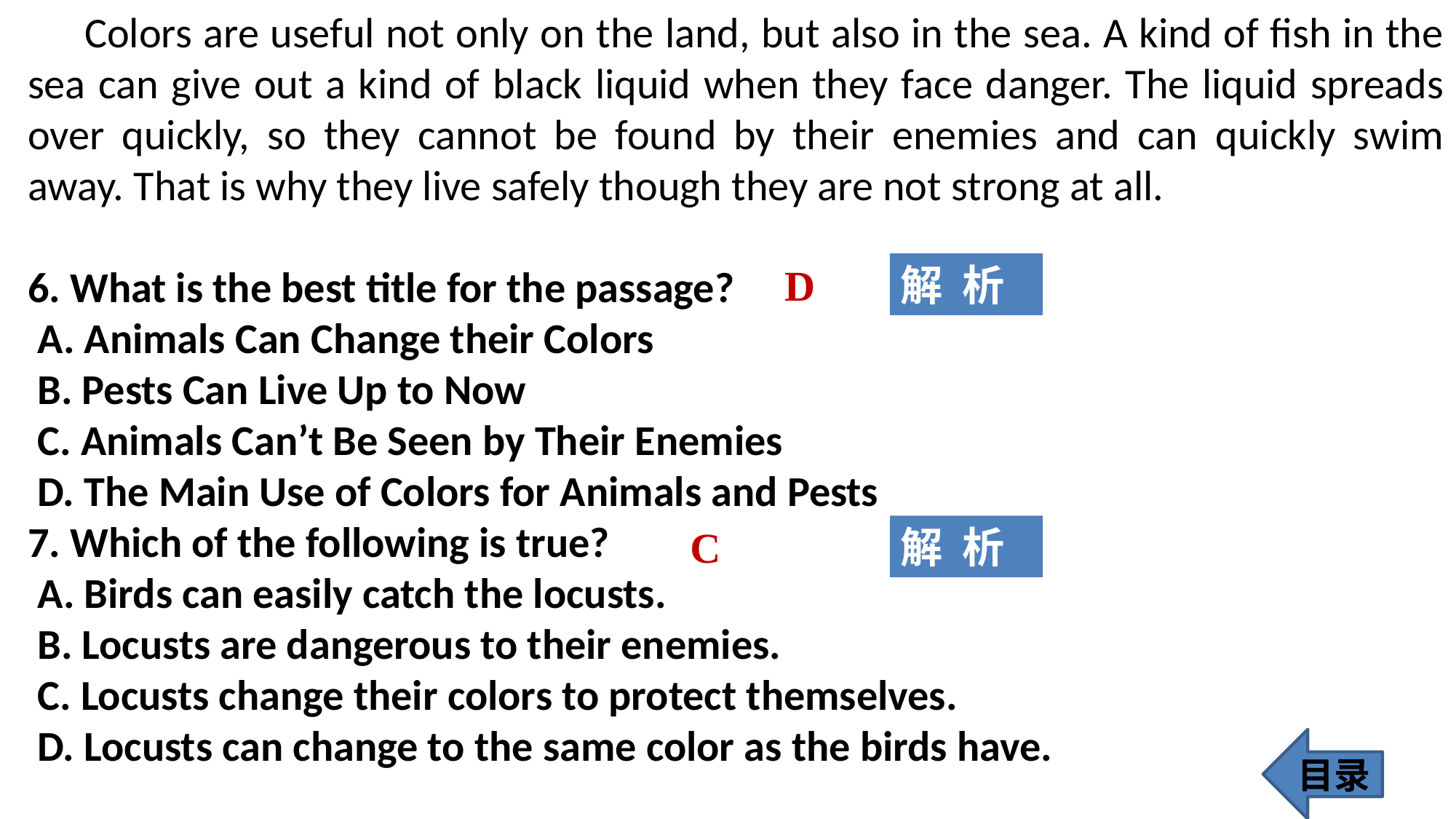

Colors are useful not only on the land, but also in the sea. A kind of fish in the sea can give out a kind of black liquid when they face danger. The liquid spreads over quickly, so they cannot be found by their enemies and can quickly swim away. That is why they live safely though they are not strong at all.

6. What is the best title for the passage?
 A. Animals Can Change their Colors
 B. Pests Can Live Up to Now
 C. Animals Can’t Be Seen by Their Enemies
 D. The Main Use of Colors for Animals and Pests
7. Which of the following is true?
 A. Birds can easily catch the locusts.
 B. Locusts are dangerous to their enemies.
 C. Locusts change their colors to protect themselves.
 D. Locusts can change to the same color as the birds have.
D
解  析
C
解  析
目录
274